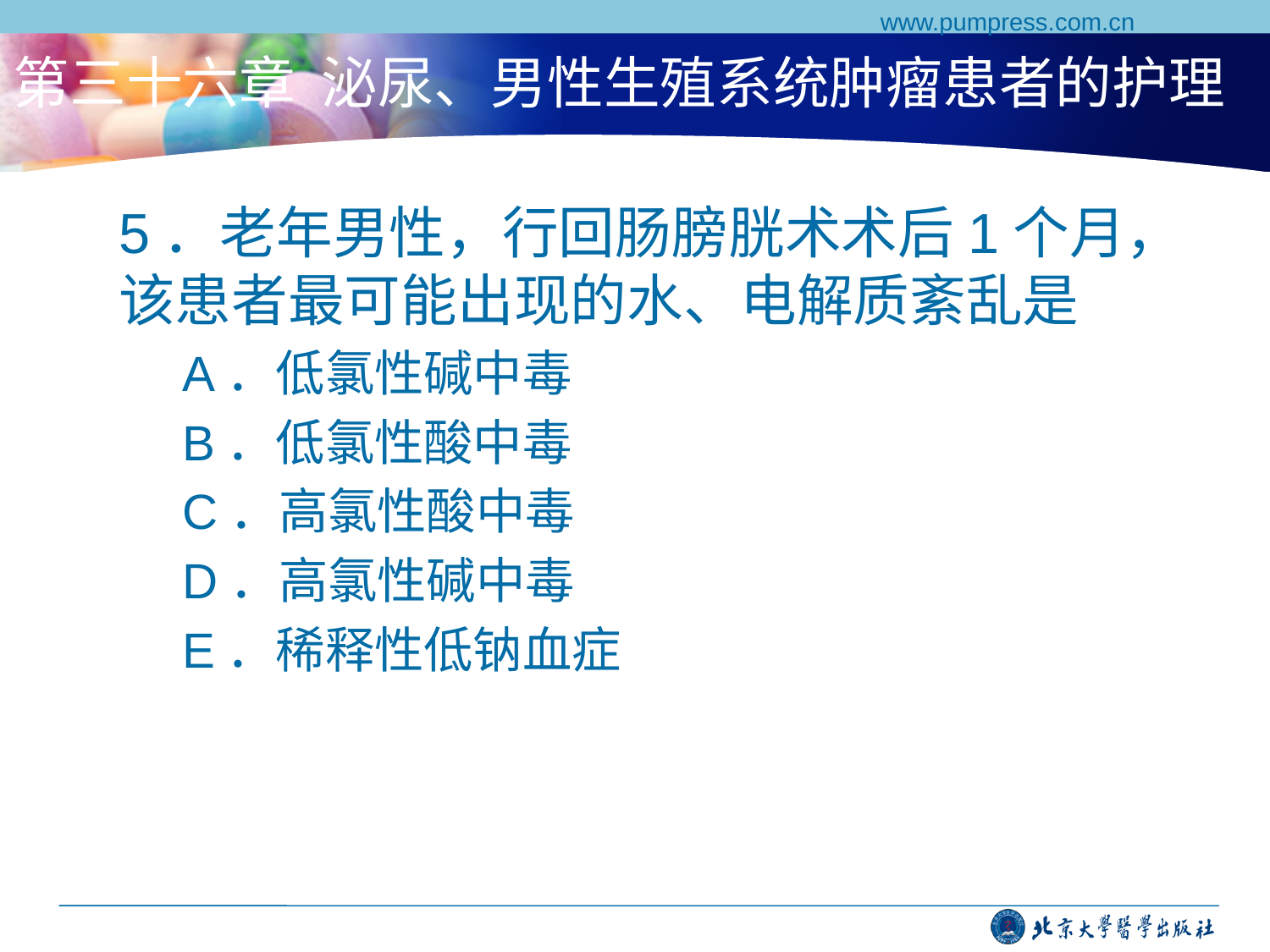

www.pumpress.com.cn
# 第三十六章  泌尿、男性生殖系统肿瘤患者的护理
5．老年男性，行回肠膀胱术术后1个月，该患者最可能出现的水、电解质紊乱是
A．低氯性碱中毒
B．低氯性酸中毒
C．高氯性酸中毒
D．高氯性碱中毒
E．稀释性低钠血症